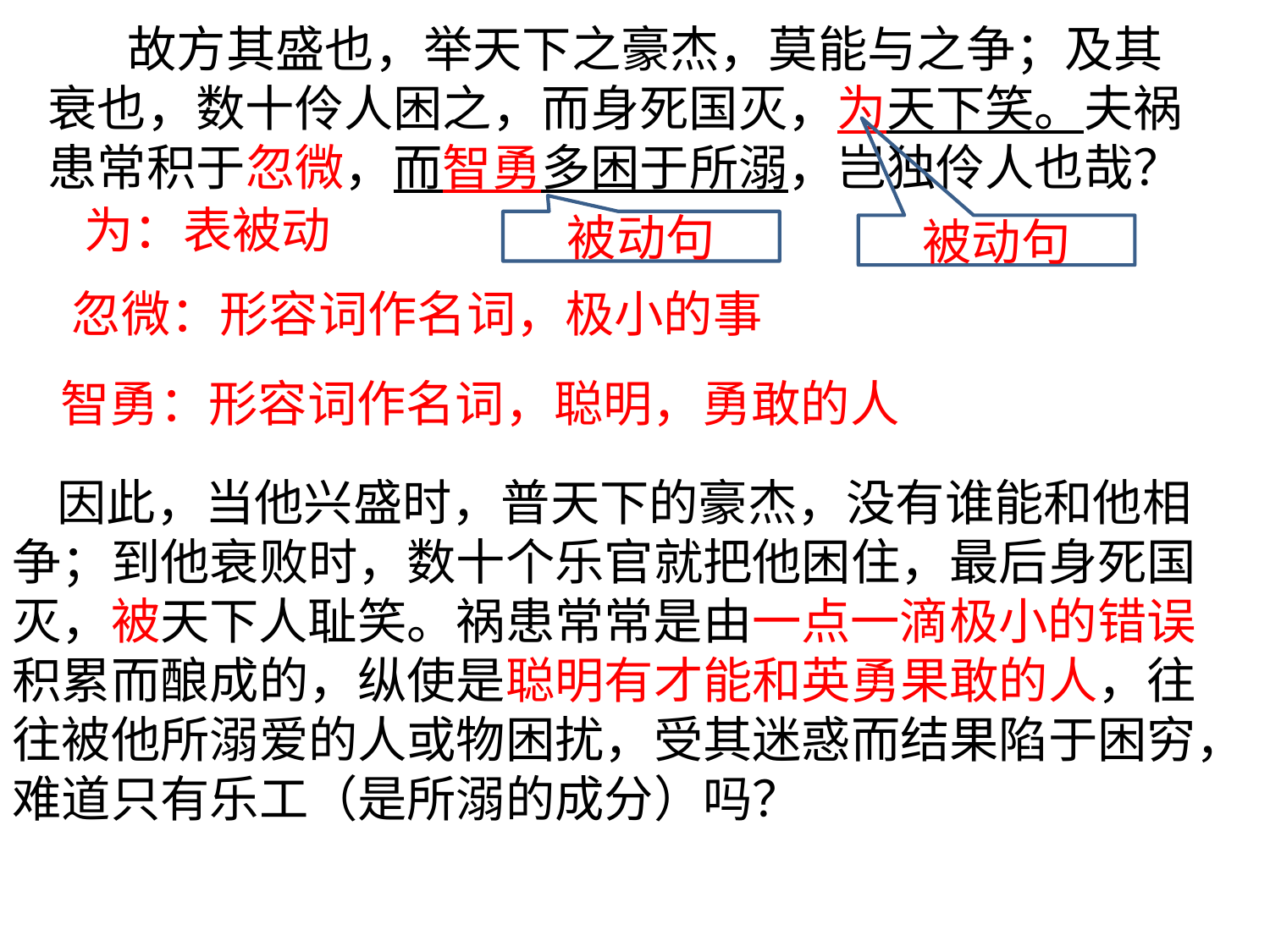

故方其盛也，举天下之豪杰，莫能与之争；及其衰也，数十伶人困之，而身死国灭，为天下笑。夫祸患常积于忽微，而智勇多困于所溺，岂独伶人也哉？
为：表被动
被动句
被动句
忽微：形容词作名词，极小的事
智勇：形容词作名词，聪明，勇敢的人
   因此，当他兴盛时，普天下的豪杰，没有谁能和他相争；到他衰败时，数十个乐官就把他困住，最后身死国灭，被天下人耻笑。祸患常常是由一点一滴极小的错误积累而酿成的，纵使是聪明有才能和英勇果敢的人，往往被他所溺爱的人或物困扰，受其迷惑而结果陷于困穷，难道只有乐工（是所溺的成分）吗？